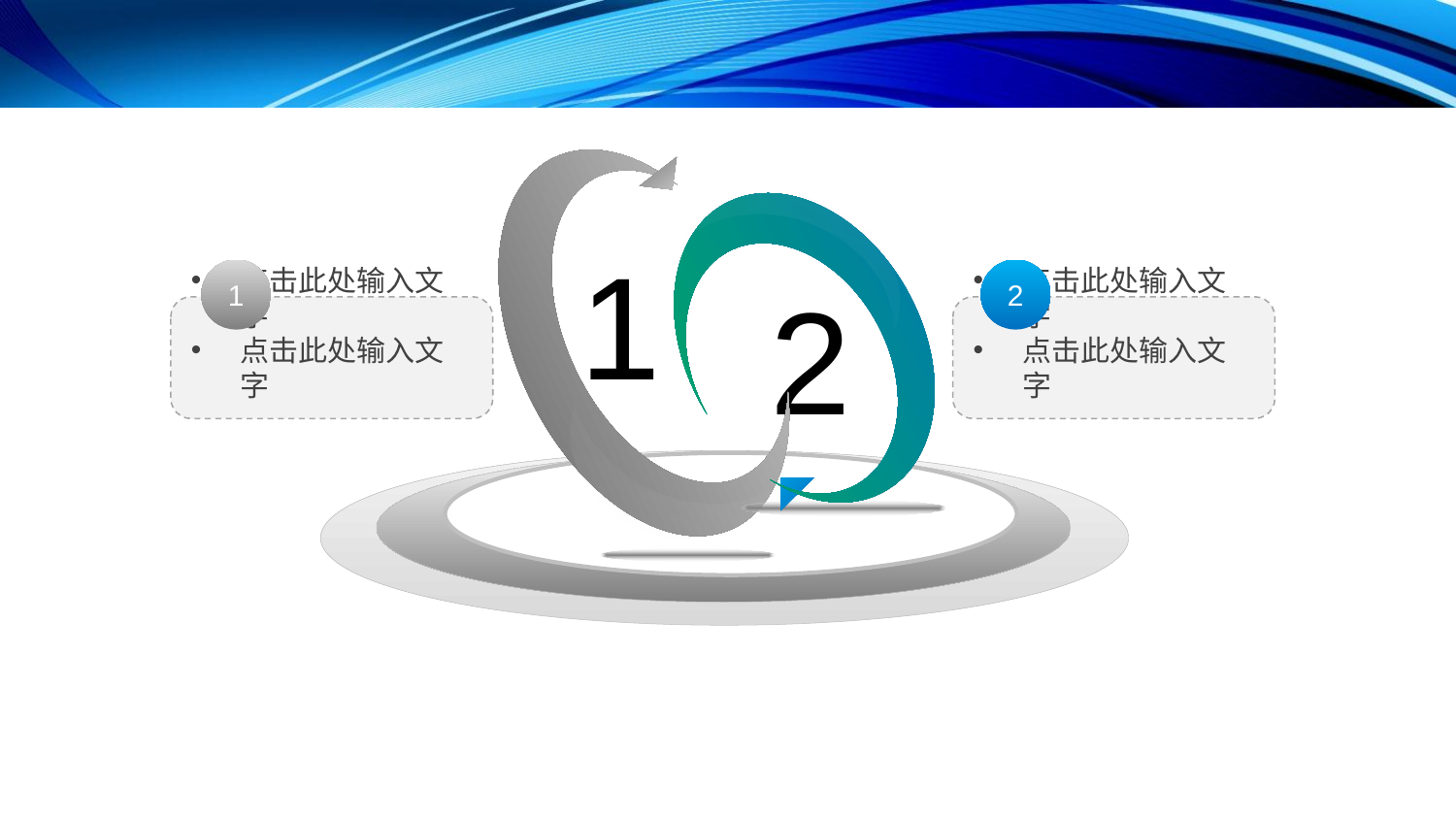

#

1
1
2
2
点击此处输入文字
点击此处输入文字
点击此处输入文字
点击此处输入文字